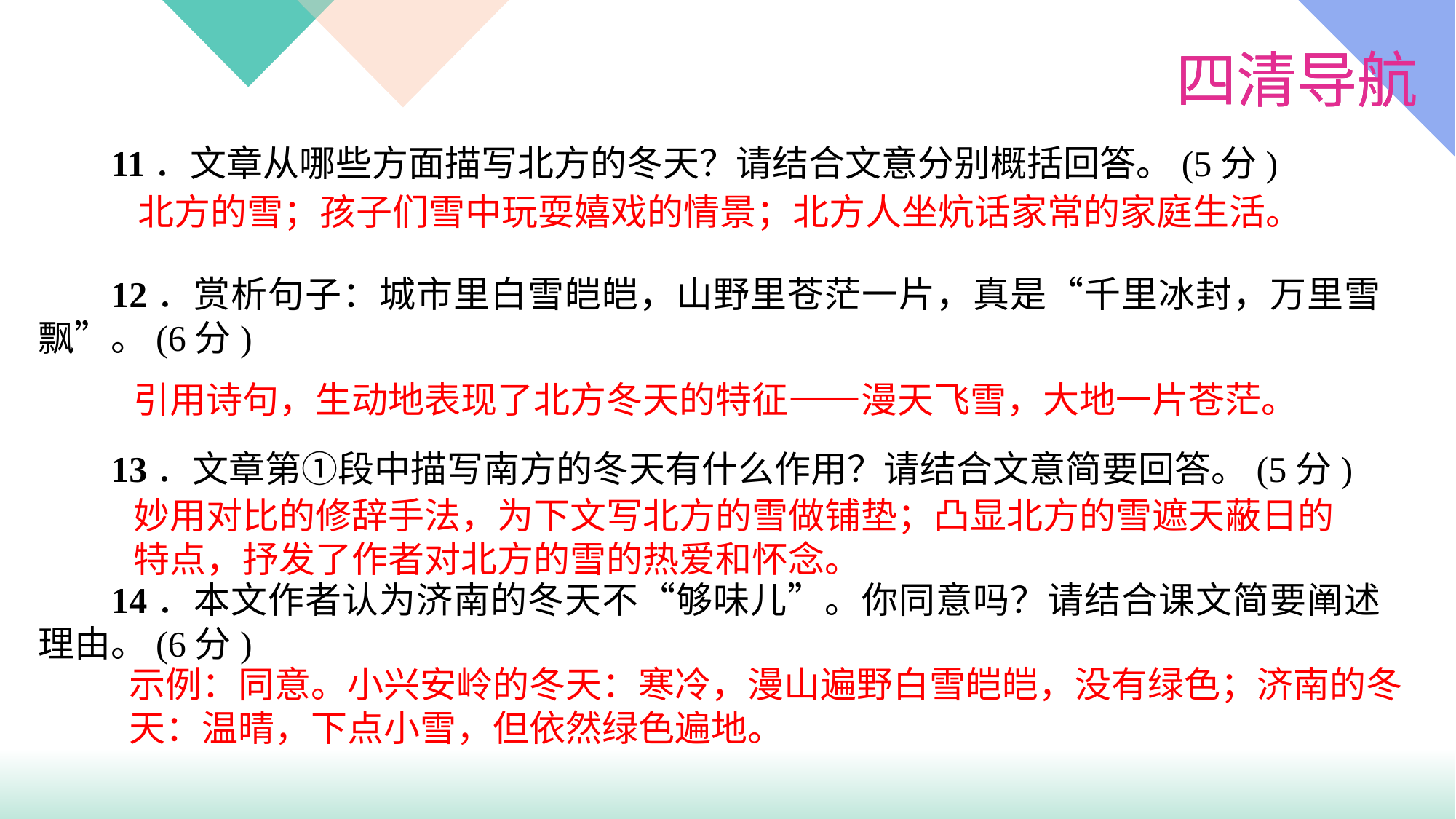

11．文章从哪些方面描写北方的冬天？请结合文意分别概括回答。(5分)

12．赏析句子：城市里白雪皑皑，山野里苍茫一片，真是“千里冰封，万里雪飘”。(6分)

13．文章第①段中描写南方的冬天有什么作用？请结合文意简要回答。(5分)

14．本文作者认为济南的冬天不“够味儿”。你同意吗？请结合课文简要阐述理由。(6分)
北方的雪；孩子们雪中玩耍嬉戏的情景；北方人坐炕话家常的家庭生活。
引用诗句，生动地表现了北方冬天的特征——漫天飞雪，大地一片苍茫。
妙用对比的修辞手法，为下文写北方的雪做铺垫；凸显北方的雪遮天蔽日的特点，抒发了作者对北方的雪的热爱和怀念。
示例：同意。小兴安岭的冬天：寒冷，漫山遍野白雪皑皑，没有绿色；济南的冬天：温晴，下点小雪，但依然绿色遍地。